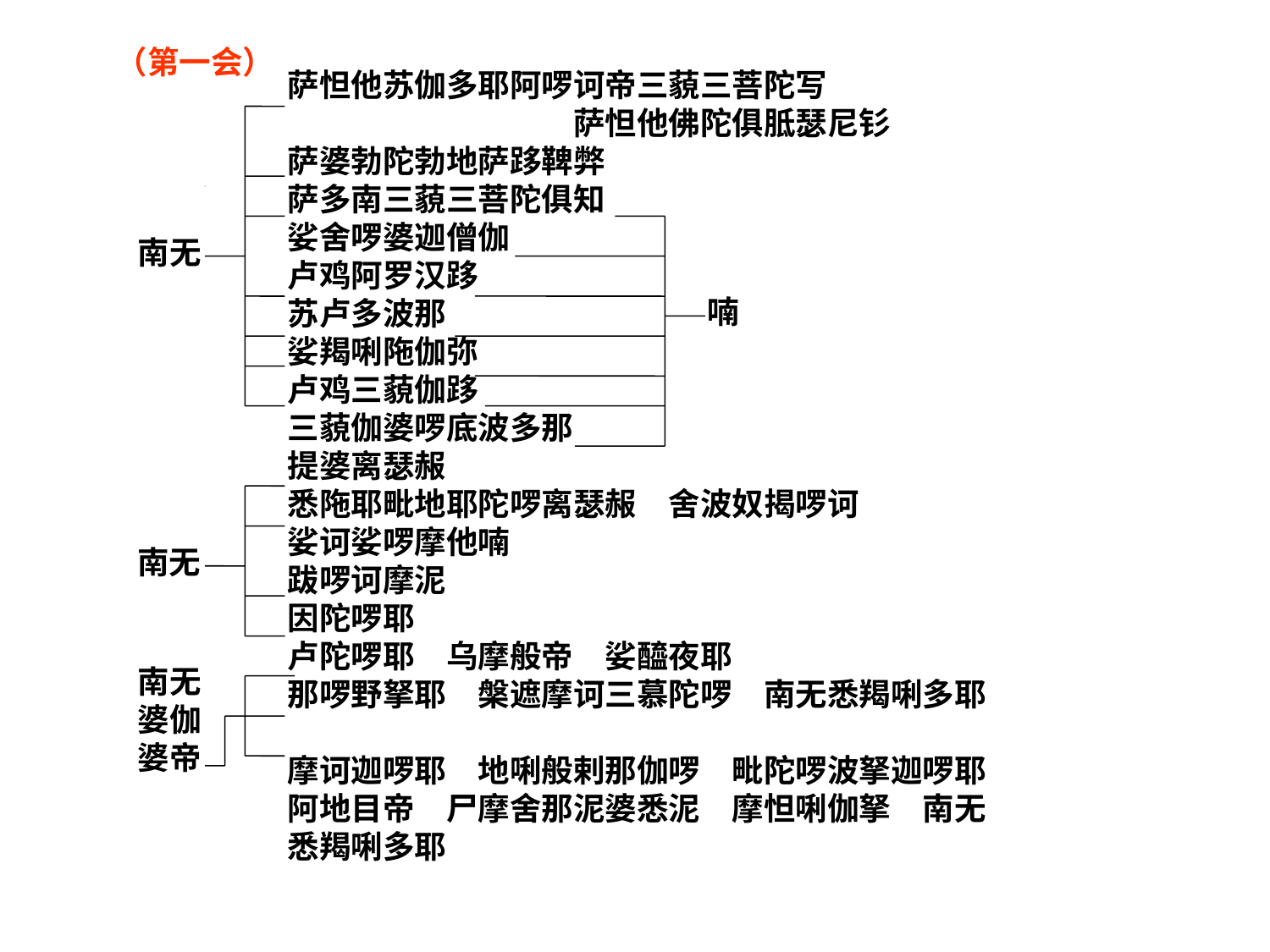

（第一会）
# 萨怛他苏伽多耶阿啰诃帝三藐三菩陀写　　　　　　　　　　　　　　　萨怛他佛陀俱胝瑟尼钐 萨婆勃陀勃地萨跢鞞弊 萨多南三藐三菩陀俱知　 娑舍啰婆迦僧伽 卢鸡阿罗汉跢 苏卢多波那 娑羯唎陁伽弥　 卢鸡三藐伽跢　 三藐伽婆啰底波多那　 提婆离瑟赧 悉陁耶毗地耶陀啰离瑟赧　舍波奴揭啰诃 娑诃娑啰摩他喃 跋啰诃摩泥 因陀啰耶 卢陀啰耶　乌摩般帝　娑醯夜耶　　 那啰野拏耶　槃遮摩诃三慕陀啰　南无悉羯唎多耶　　 摩诃迦啰耶　地唎般剌那伽啰　毗陀啰波拏迦啰耶　阿地目帝　尸摩舍那泥婆悉泥　摩怛唎伽拏　南无 悉羯唎多耶

南无

喃

南无

南无婆伽婆帝